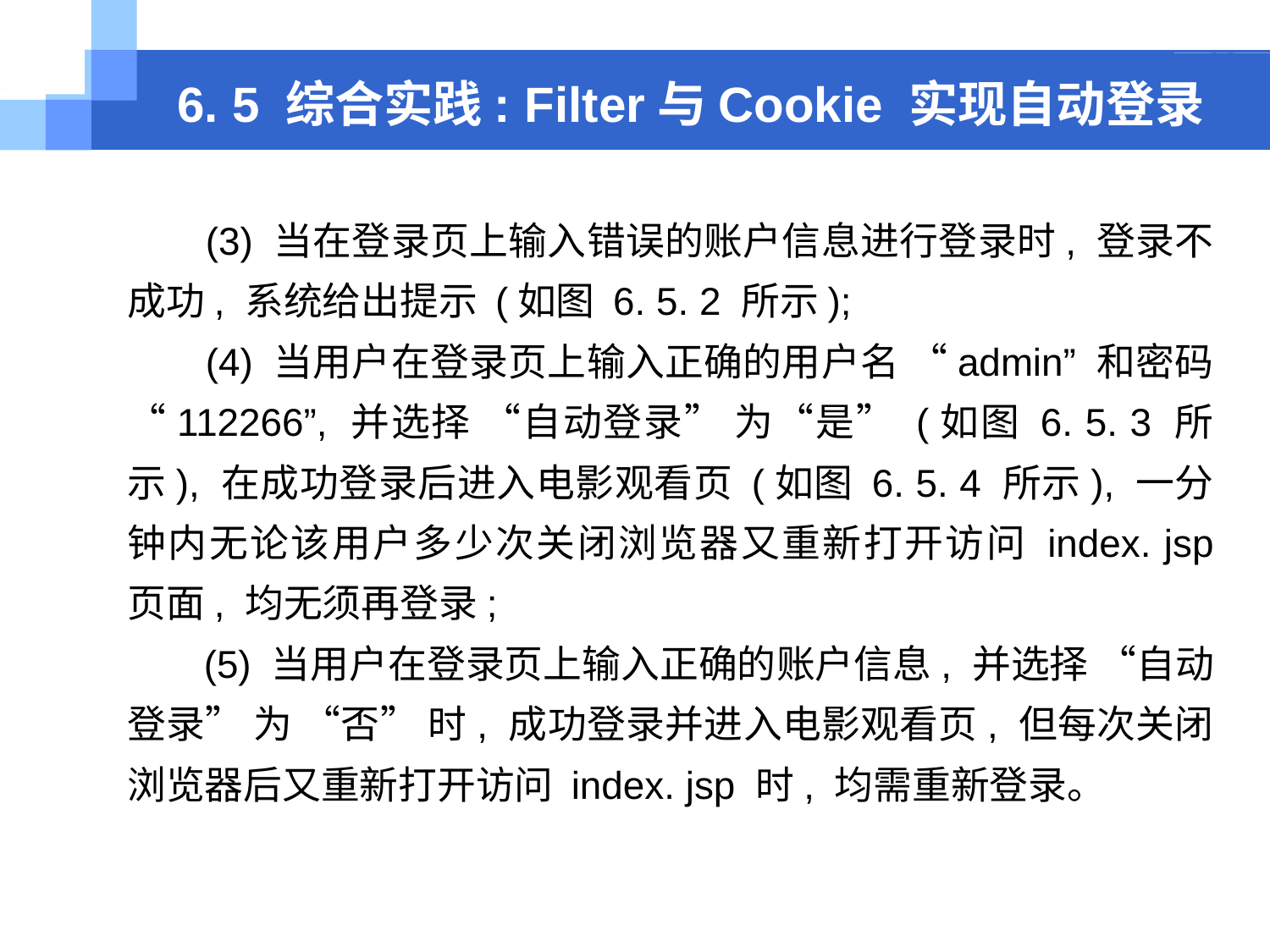

6. 5 综合实践: Filter与Cookie 实现自动登录
       (3) 当在登录页上输入错误的账户信息进行登录时, 登录不成功, 系统给出提示 (如图 6. 5. 2 所示);
       (4) 当用户在登录页上输入正确的用户名 “admin” 和密码 “112266”, 并选择 “自动登录” 为“是” (如图 6. 5. 3 所示), 在成功登录后进入电影观看页 (如图 6. 5. 4 所示), 一分钟内无论该用户多少次关闭浏览器又重新打开访问 index. jsp 页面, 均无须再登录;
       (5) 当用户在登录页上输入正确的账户信息, 并选择 “自动登录” 为 “否” 时, 成功登录并进入电影观看页, 但每次关闭浏览器后又重新打开访问 index. jsp 时, 均需重新登录。